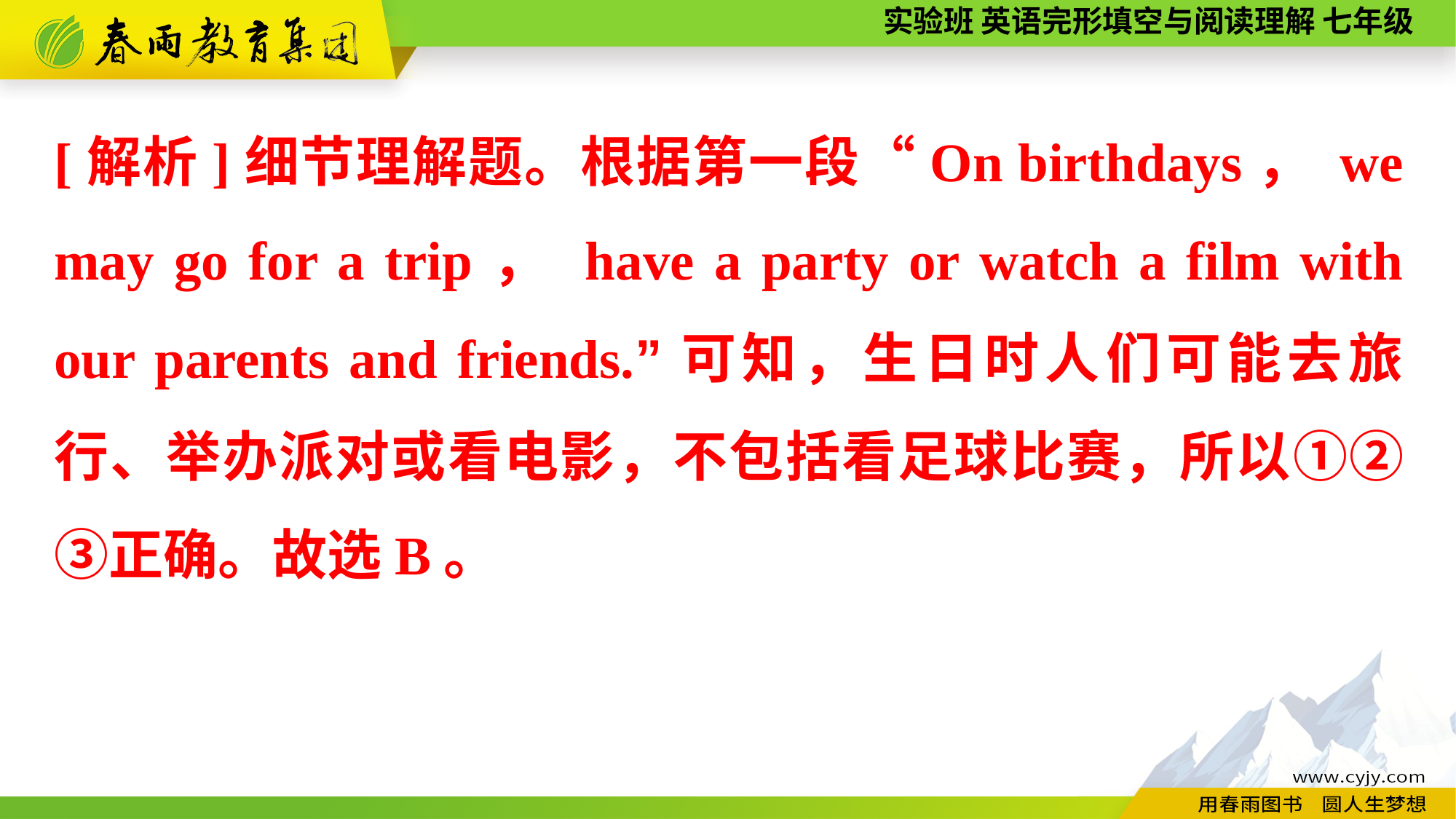

[解析]细节理解题。根据第一段“On birthdays， we may go for a trip， have a party or watch a film with our parents and friends.”可知，生日时人们可能去旅行、举办派对或看电影，不包括看足球比赛，所以①②③正确。故选B。